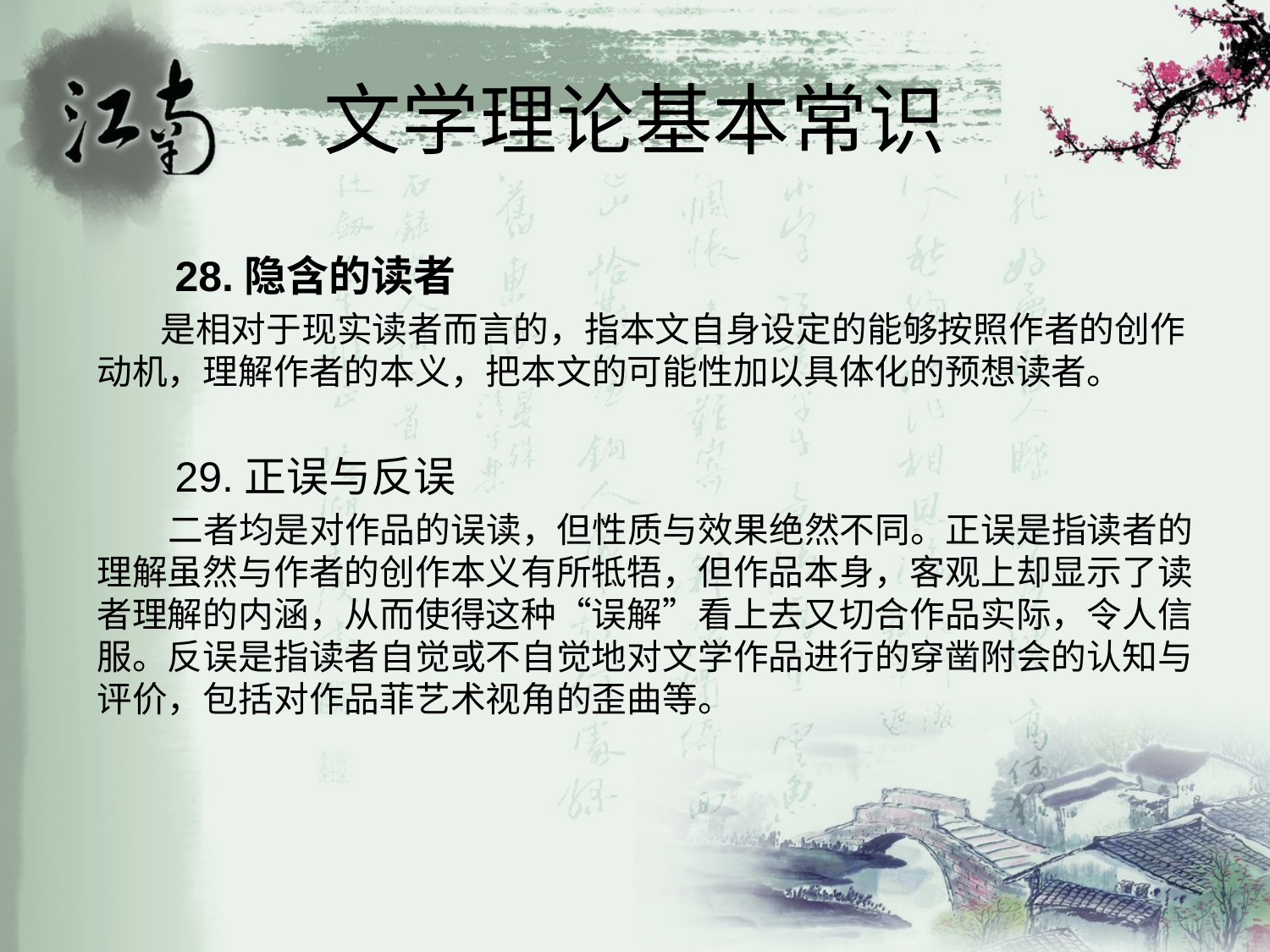

# 文学理论基本常识
        28.隐含的读者
       是相对于现实读者而言的，指本文自身设定的能够按照作者的创作动机，理解作者的本义，把本文的可能性加以具体化的预想读者。

        29.正误与反误
        二者均是对作品的误读，但性质与效果绝然不同。正误是指读者的理解虽然与作者的创作本义有所牴牾，但作品本身，客观上却显示了读者理解的内涵，从而使得这种“误解”看上去又切合作品实际，令人信服。反误是指读者自觉或不自觉地对文学作品进行的穿凿附会的认知与评价，包括对作品菲艺术视角的歪曲等。